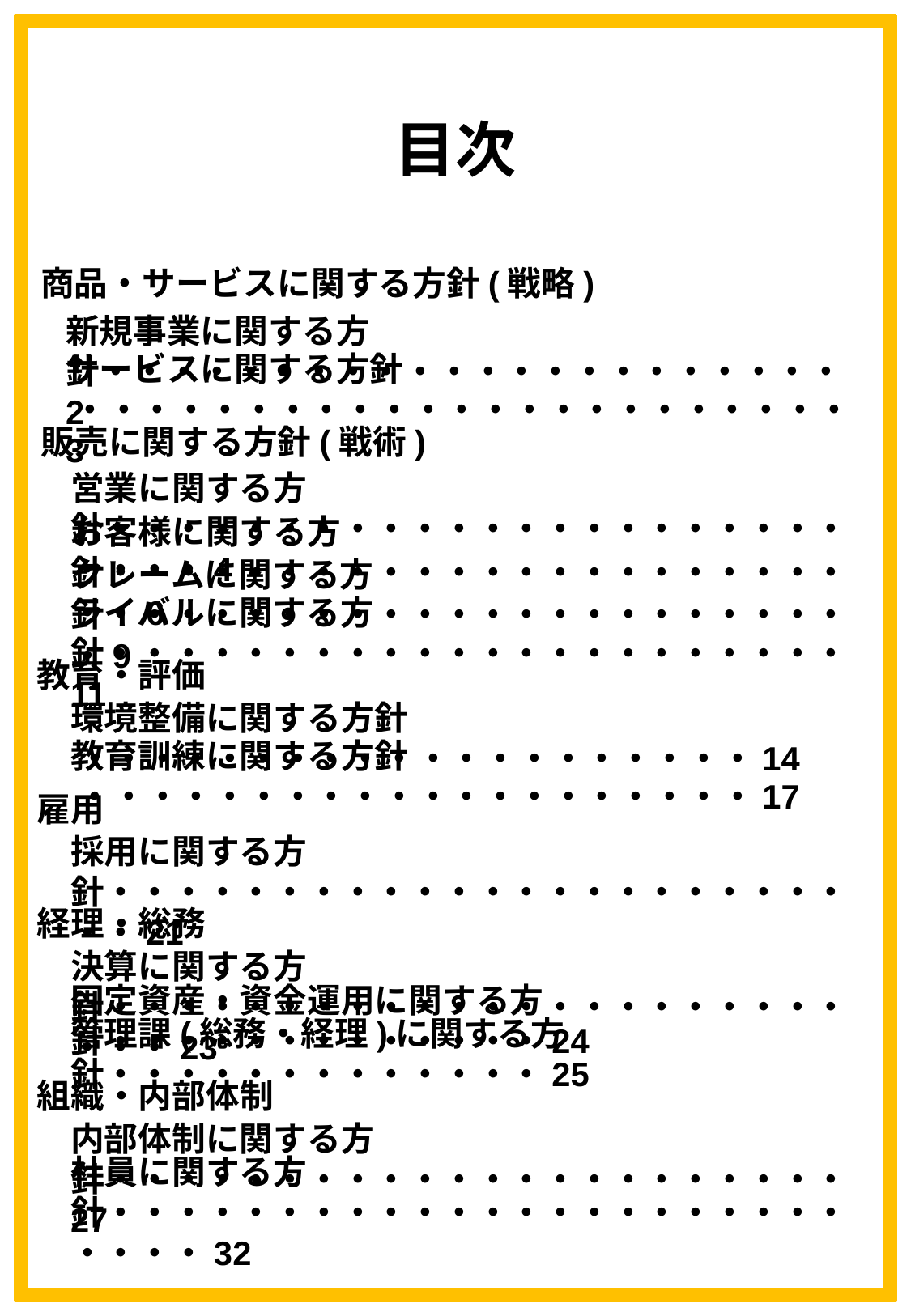

目次
商品・サービスに関する方針(戦略)
販売に関する方針(戦術)
教育・評価
雇用
経理・総務
組織・内部体制
新規事業に関する方針・・・・・・・・・・・・・・・・・・・・・・2
サービスに関する方針 ・・・・・・・・・・・・・・・・・・・・・・・3
営業に関する方針・・・・・・・・・・・・・・・・・・・・・・・・・・4

お客様に関する方針・・・・・・・・・・・・・・・・・・・・・・・・6
クレームに関する方針・・・・・・・・・・・・・・・・・・・・・・・9
ライバルに関する方針・・・・・・・・・・・・・・・・・・・・・・11
環境整備に関する方針 ・・・・・・・・・・・・・・・・・・・・14
教育訓練に関する方針 ・・・・・・・・・・・・・・・・・・・・17
採用に関する方針・・・・・・・・・・・・・・・・・・・・・・・・21
決算に関する方針・・・・・・・・・・・・・・・・・・・・・・・・・23
固定資産・資金運用に関する方針・・・・・・・・・・・・・24
管理課(総務・経理)に関する方針・・・・・・・・・・・・・25
内部体制に関する方針・・・・・・・・・・・・・・・・・・・・・・27
社員に関する方針・・・・・・・・・・・・・・・・・・・・・・・・・・32